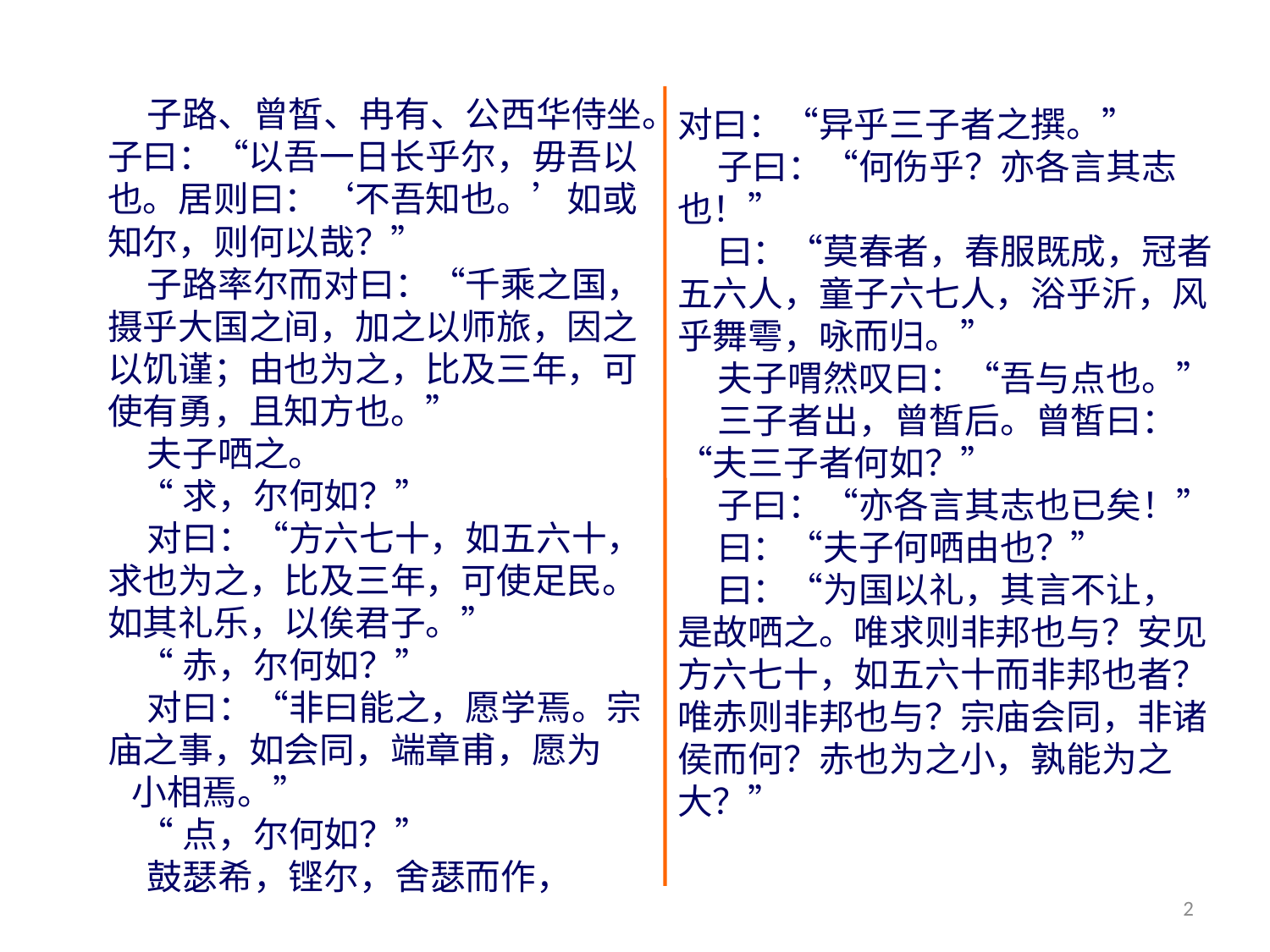

子路、曾皙、冉有、公西华侍坐。子曰：“以吾一日长乎尔，毋吾以也。居则曰：‘不吾知也。’如或知尔，则何以哉？”
    子路率尔而对曰：“千乘之国，摄乎大国之间，加之以师旅，因之以饥谨；由也为之，比及三年，可使有勇，且知方也。”
    夫子哂之。
    “求，尔何如？”
    对曰：“方六七十，如五六十，求也为之，比及三年，可使足民。如其礼乐，以俟君子。”
    “赤，尔何如？”
    对曰：“非曰能之，愿学焉。宗庙之事，如会同，端章甫，愿为
  小相焉。”
    “点，尔何如？”
    鼓瑟希，铿尔，舍瑟而作，

对曰：“异乎三子者之撰。”
    子曰：“何伤乎？亦各言其志也！”
    曰：“莫春者，春服既成，冠者五六人，童子六七人，浴乎沂，风乎舞雩，咏而归。”
    夫子喟然叹曰：“吾与点也。”
    三子者出，曾皙后。曾皙曰：“夫三子者何如？”
    子曰：“亦各言其志也已矣！”
    曰：“夫子何哂由也？”
    曰：“为国以礼，其言不让，    是故哂之。唯求则非邦也与？安见方六七十，如五六十而非邦也者？唯赤则非邦也与？宗庙会同，非诸侯而何？赤也为之小，孰能为之大？”
2